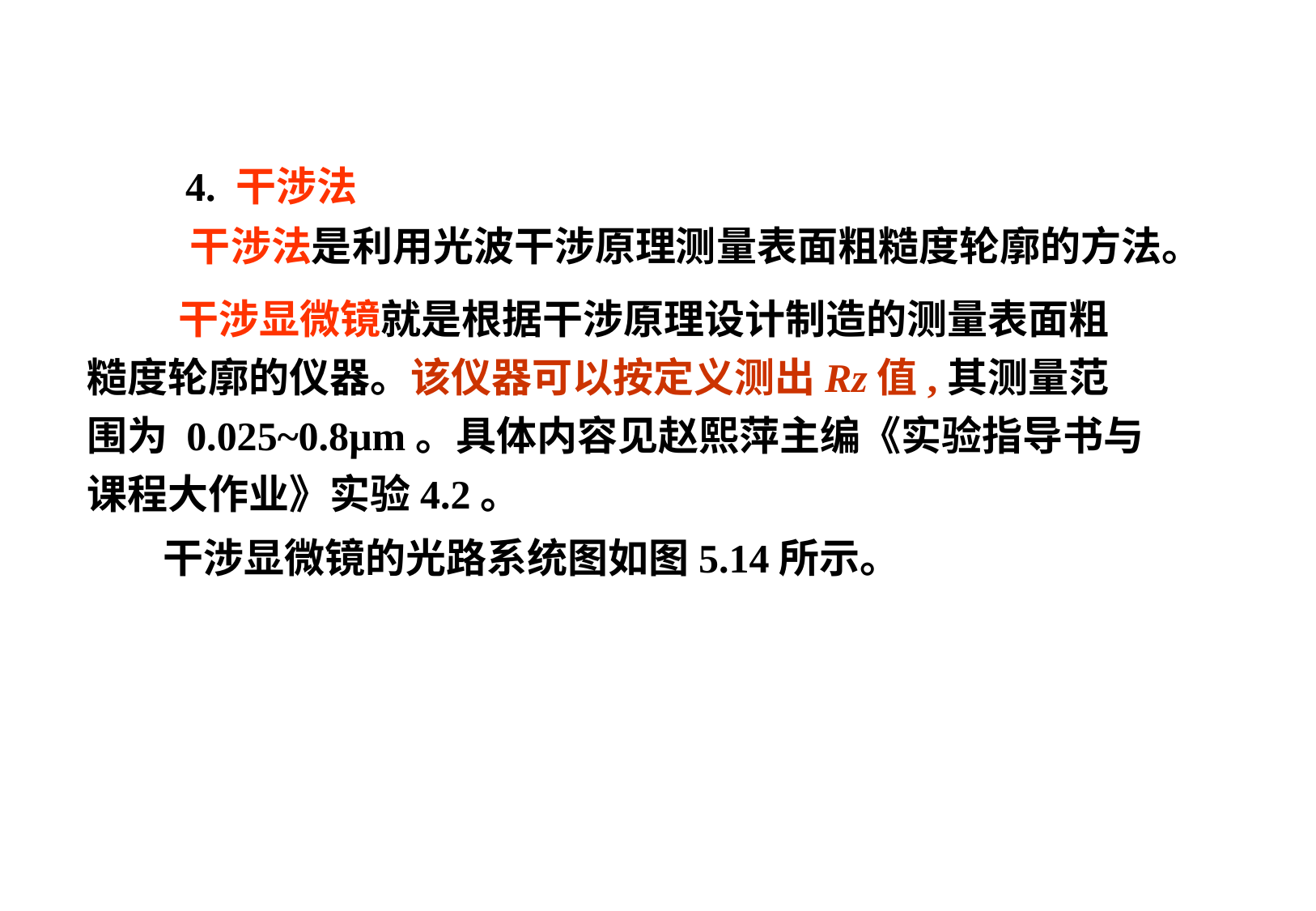

65
4. 干涉法
干涉法是利用光波干涉原理测量表面粗糙度轮廓的方法。
         干涉显微镜就是根据干涉原理设计制造的测量表面粗糙度轮廓的仪器。该仪器可以按定义测出Rz值,其测量范围为 0.025~0.8μm。具体内容见赵熙萍主编《实验指导书与课程大作业》实验4.2。
干涉显微镜的光路系统图如图5.14所示。